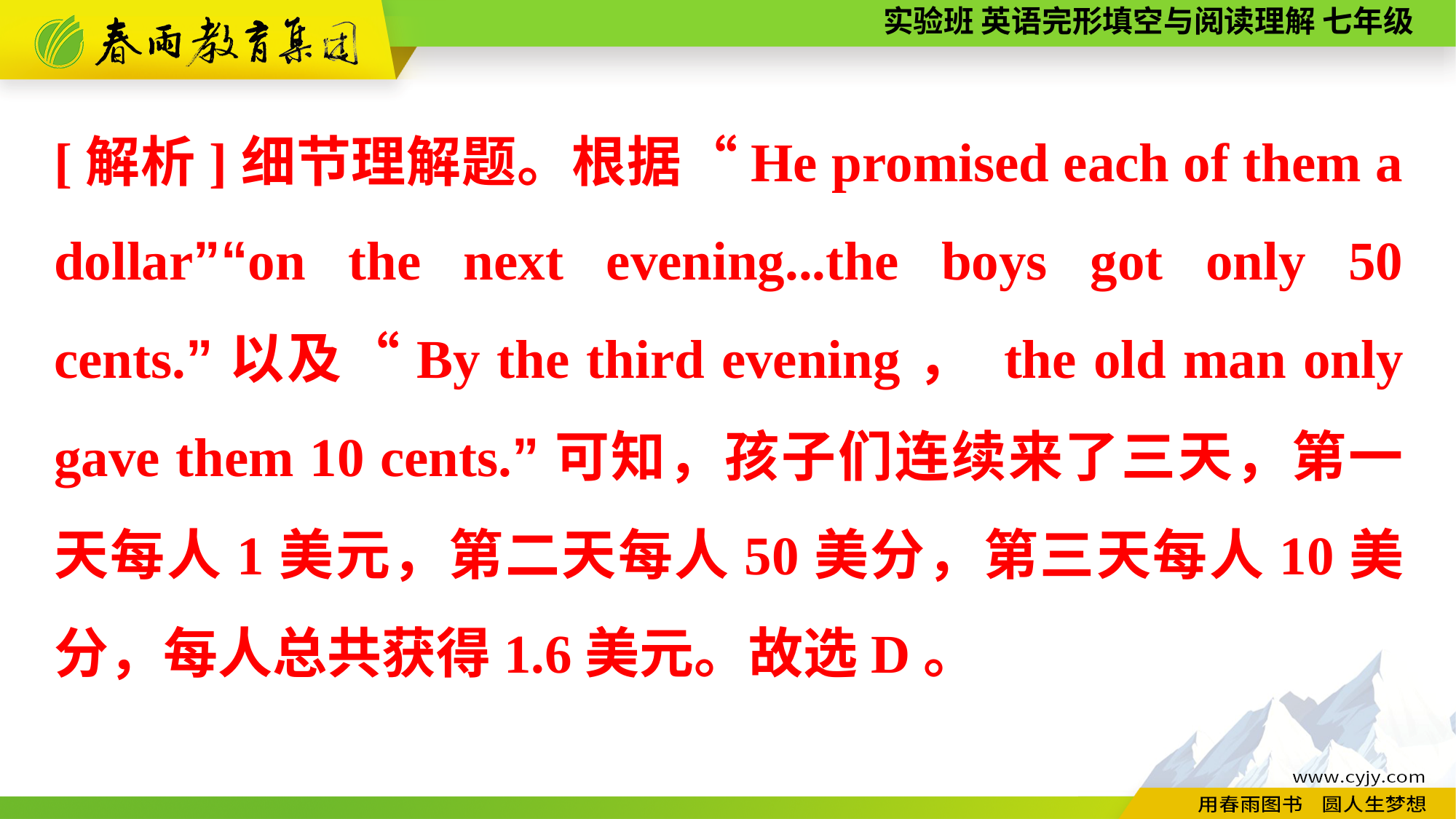

[解析]细节理解题。根据“He promised each of them a dollar”“on the next evening...the boys got only 50 cents.”以及“By the third evening， the old man only gave them 10 cents.”可知，孩子们连续来了三天，第一天每人1美元，第二天每人50美分，第三天每人10美分，每人总共获得1.6美元。故选D。